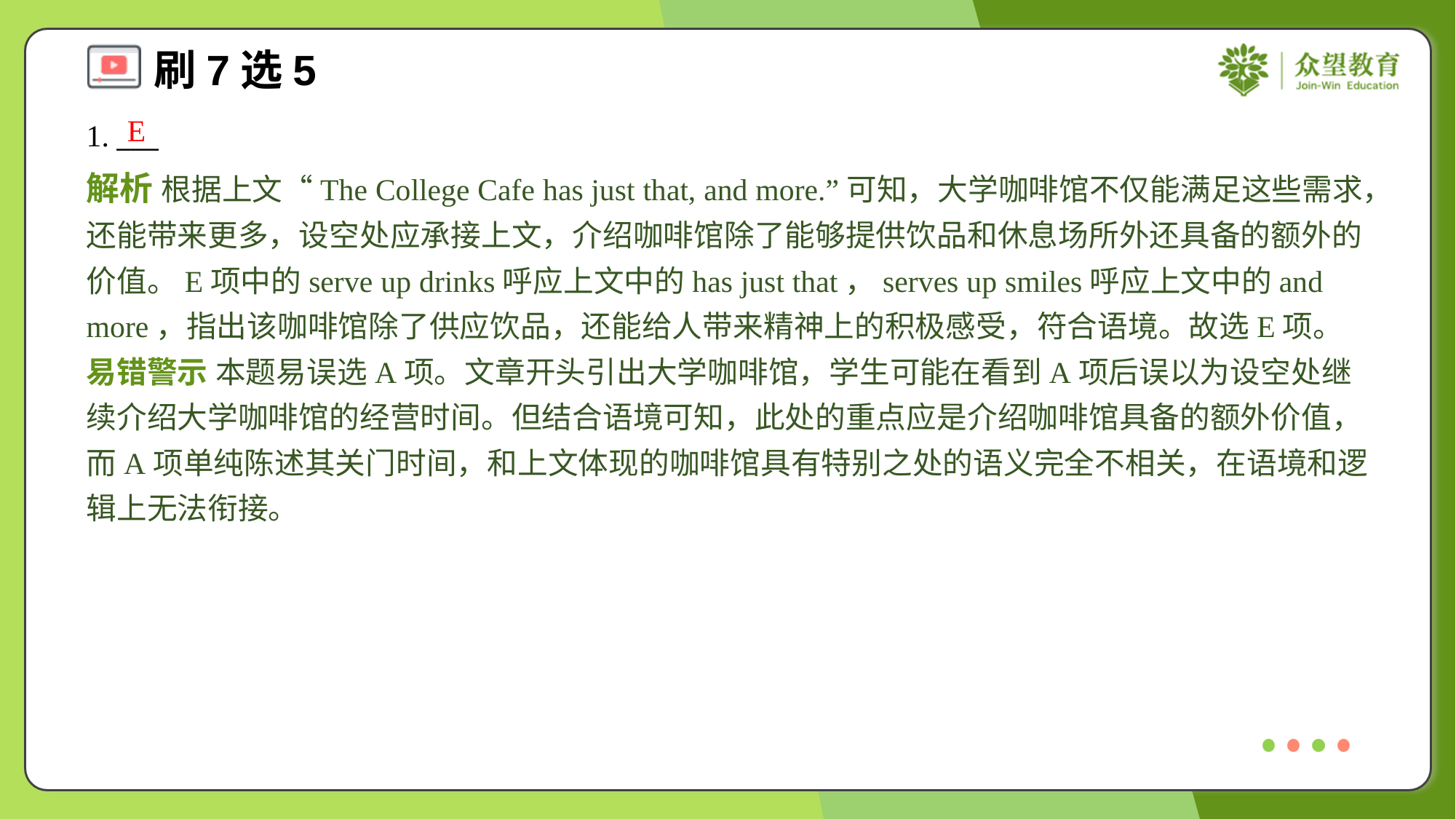

E
1. ___
解析 根据上文“The College Cafe has just that, and more.”可知，大学咖啡馆不仅能满足这些需求，还能带来更多，设空处应承接上文，介绍咖啡馆除了能够提供饮品和休息场所外还具备的额外的价值。E项中的serve up drinks呼应上文中的has just that，serves up smiles呼应上文中的and more，指出该咖啡馆除了供应饮品，还能给人带来精神上的积极感受，符合语境。故选E项。
易错警示 本题易误选A项。文章开头引出大学咖啡馆，学生可能在看到A项后误以为设空处继续介绍大学咖啡馆的经营时间。但结合语境可知，此处的重点应是介绍咖啡馆具备的额外价值，而A项单纯陈述其关门时间，和上文体现的咖啡馆具有特别之处的语义完全不相关，在语境和逻辑上无法衔接。